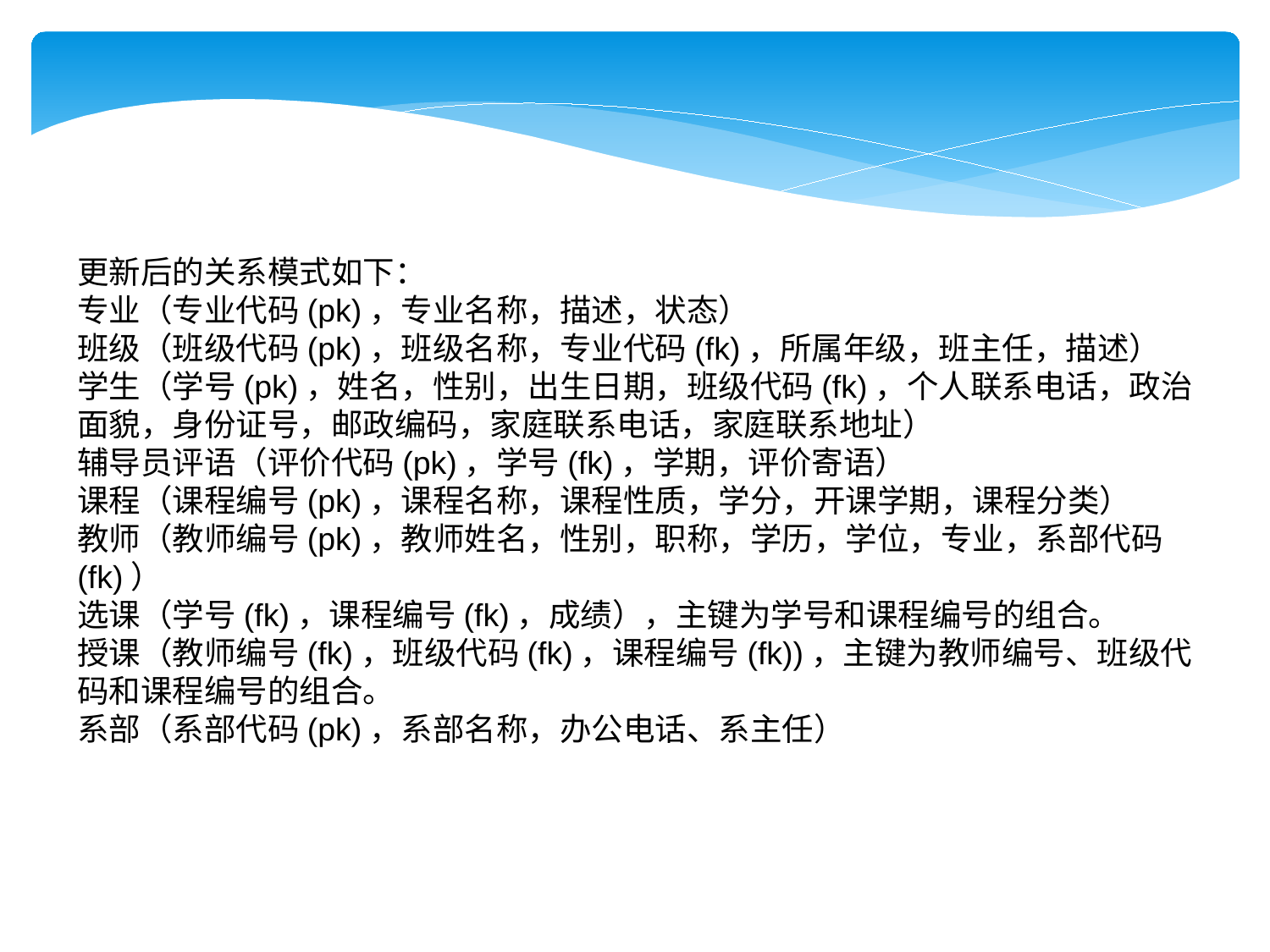

更新后的关系模式如下：
专业（专业代码(pk)，专业名称，描述，状态）
班级（班级代码(pk)，班级名称，专业代码(fk)，所属年级，班主任，描述）
学生（学号(pk)，姓名，性别，出生日期，班级代码(fk)，个人联系电话，政治面貌，身份证号，邮政编码，家庭联系电话，家庭联系地址）
辅导员评语（评价代码(pk)，学号(fk)，学期，评价寄语）
课程（课程编号(pk)，课程名称，课程性质，学分，开课学期，课程分类）
教师（教师编号(pk)，教师姓名，性别，职称，学历，学位，专业，系部代码(fk)）
选课（学号(fk)，课程编号(fk)，成绩），主键为学号和课程编号的组合。
授课（教师编号(fk)，班级代码(fk)，课程编号(fk))，主键为教师编号、班级代码和课程编号的组合。
系部（系部代码(pk)，系部名称，办公电话、系主任）